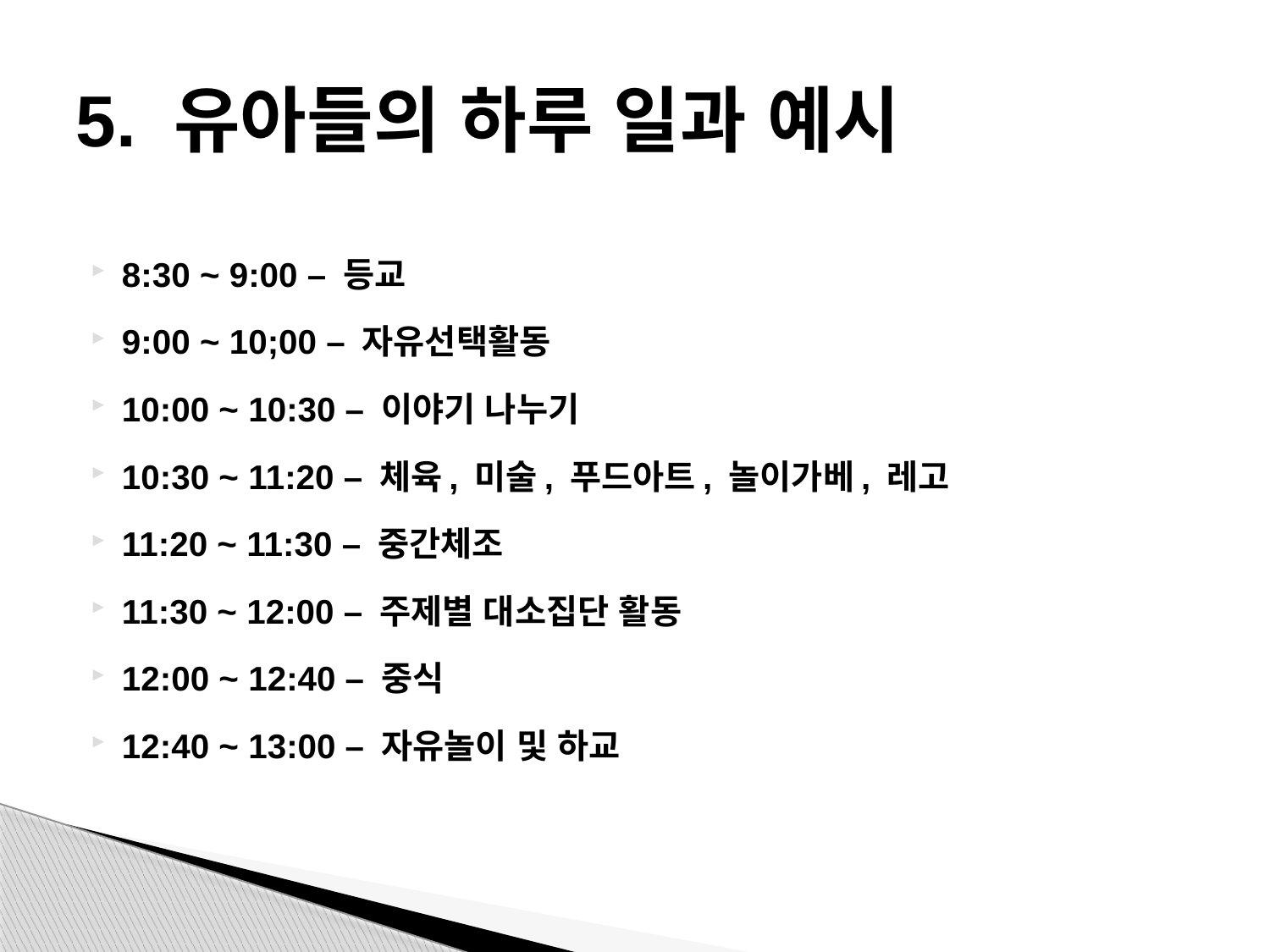

# 5. 유아들의 하루 일과 예시
8:30 ~ 9:00 – 등교
9:00 ~ 10;00 – 자유선택활동
10:00 ~ 10:30 – 이야기 나누기
10:30 ~ 11:20 – 체육, 미술, 푸드아트, 놀이가베, 레고
11:20 ~ 11:30 – 중간체조
11:30 ~ 12:00 – 주제별 대소집단 활동
12:00 ~ 12:40 – 중식
12:40 ~ 13:00 – 자유놀이 및 하교